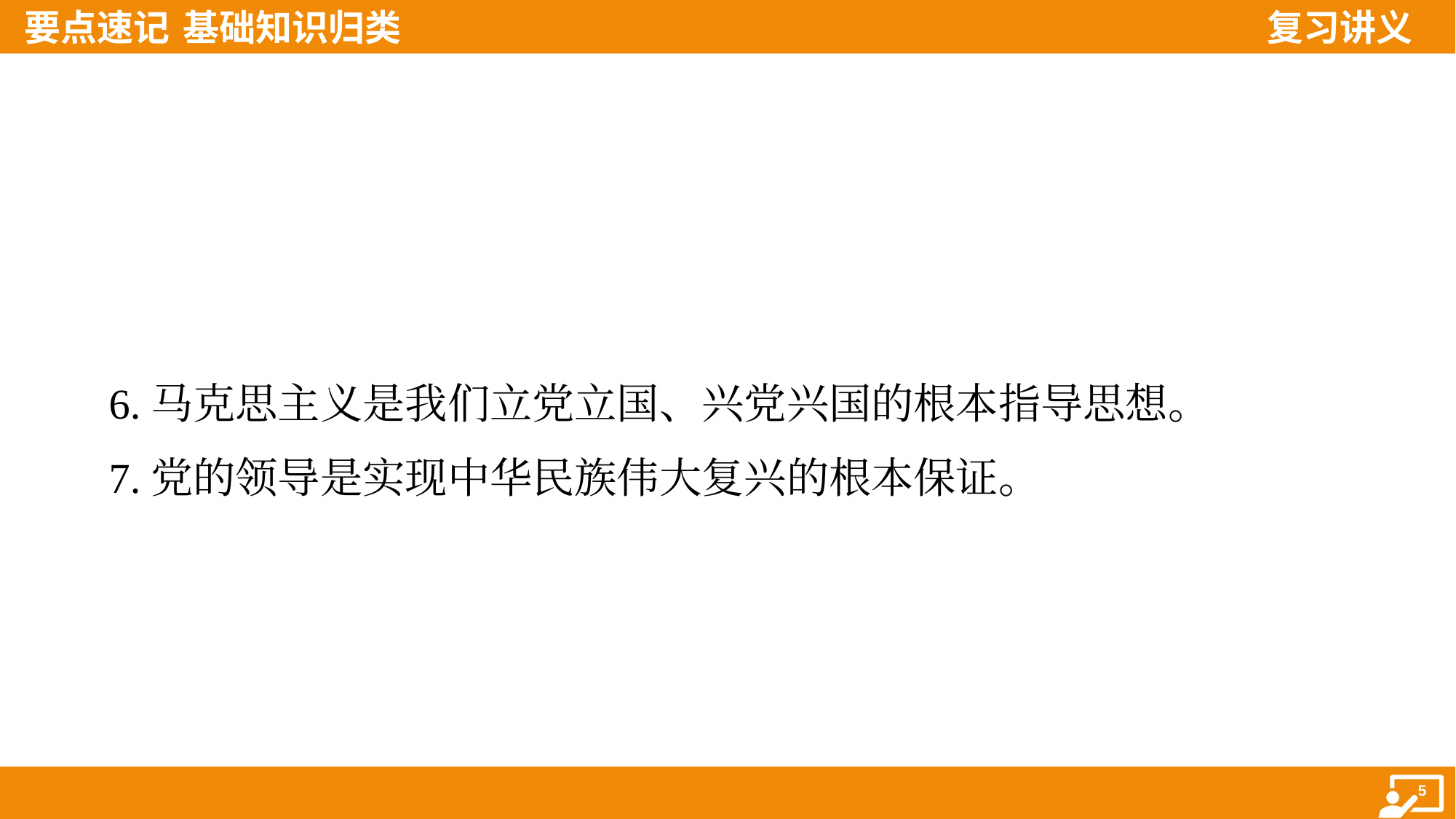

6.马克思主义是我们立党立国、兴党兴国的根本指导思想。
    7.党的领导是实现中华民族伟大复兴的根本保证。